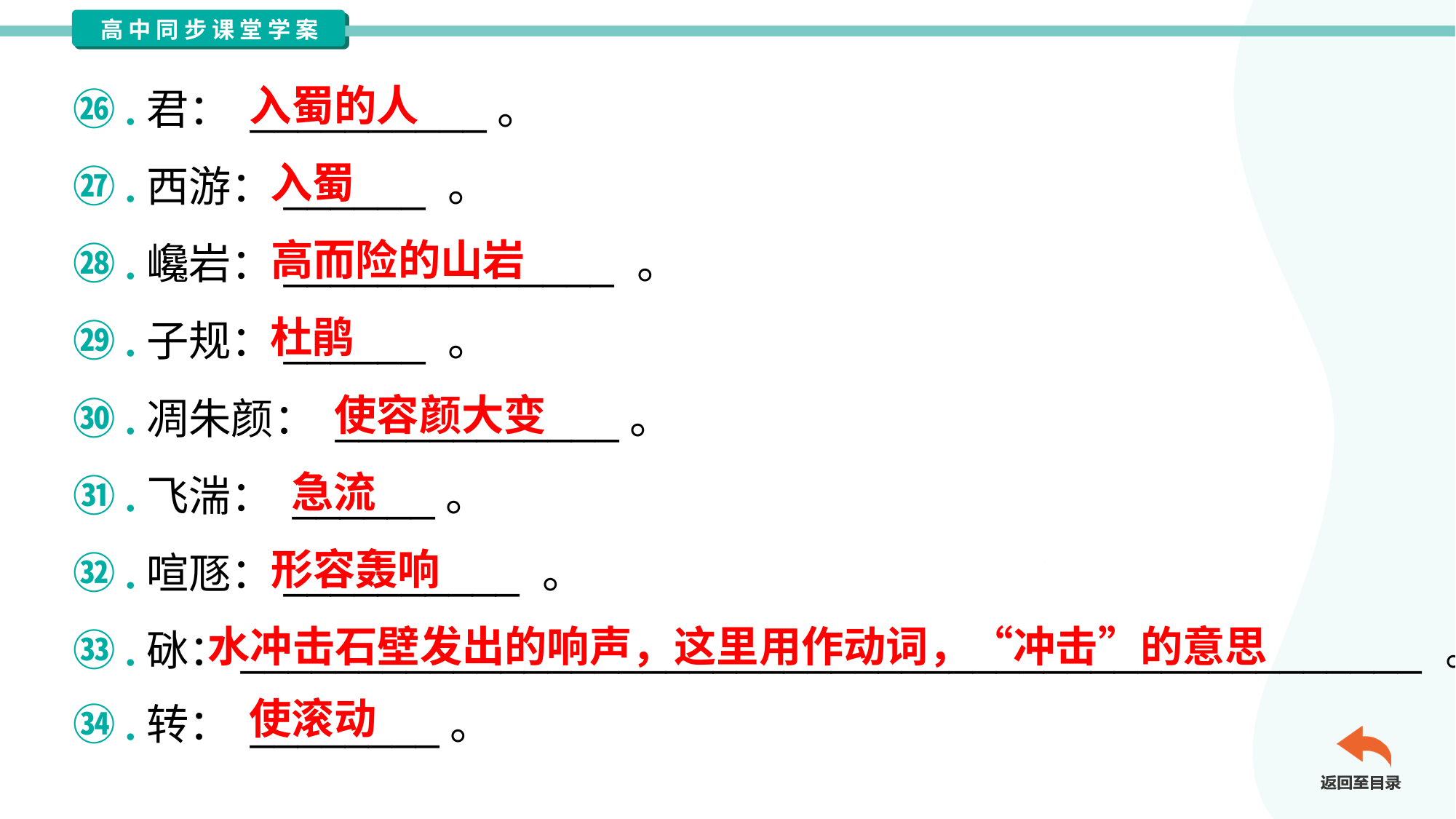

入蜀的人
㉖.君： __________。
㉗.西游：______ 。
㉘.巉岩：______________ 。
㉙.子规：______ 。
㉚.凋朱颜： ____________。
㉛.飞湍： ______。
㉜.喧豗：__________ 。
㉝.砯：__________________________________________________ 。
㉞.转： ________。
入蜀
高而险的山岩
杜鹃
使容颜大变
急流
形容轰响
水冲击石壁发出的响声，这里用作动词，“冲击”的意思
使滚动